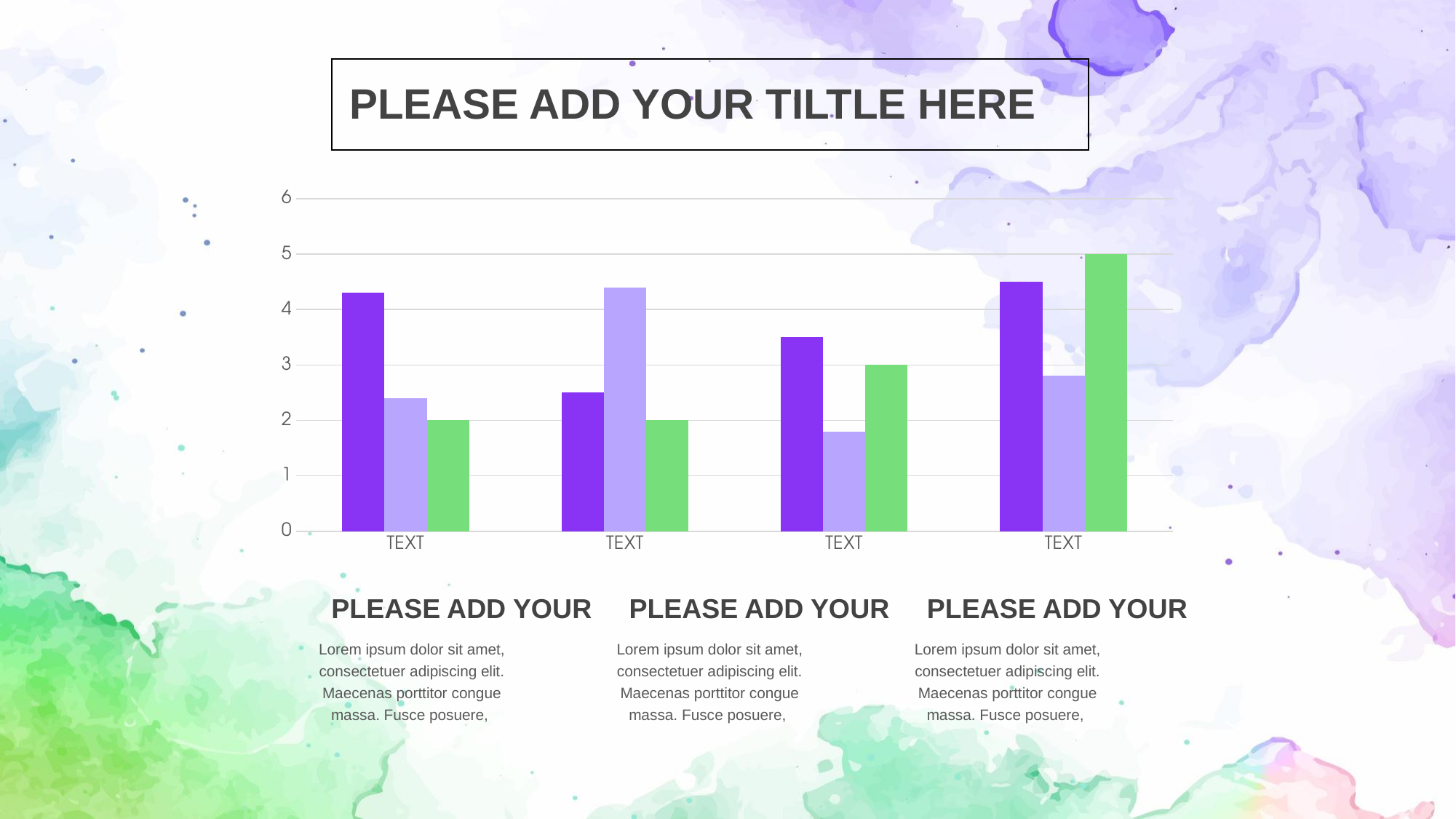

PLEASE ADD YOUR TILTLE HERE

### Chart

| Category | 系列 1 | 系列 2 | 系列 3 |
|---|---|---|---|
| TEXT | 4.3 | 2.4 | 2.0 |
| TEXT | 2.5 | 4.4 | 2.0 |
| TEXT | 3.5 | 1.8 | 3.0 |
| TEXT | 4.5 | 2.8 | 5.0 |
PLEASE ADD YOUR
PLEASE ADD YOUR
PLEASE ADD YOUR
Lorem ipsum dolor sit amet, consectetuer adipiscing elit. Maecenas porttitor congue massa. Fusce posuere,
Lorem ipsum dolor sit amet, consectetuer adipiscing elit. Maecenas porttitor congue massa. Fusce posuere,
Lorem ipsum dolor sit amet, consectetuer adipiscing elit. Maecenas porttitor congue massa. Fusce posuere,